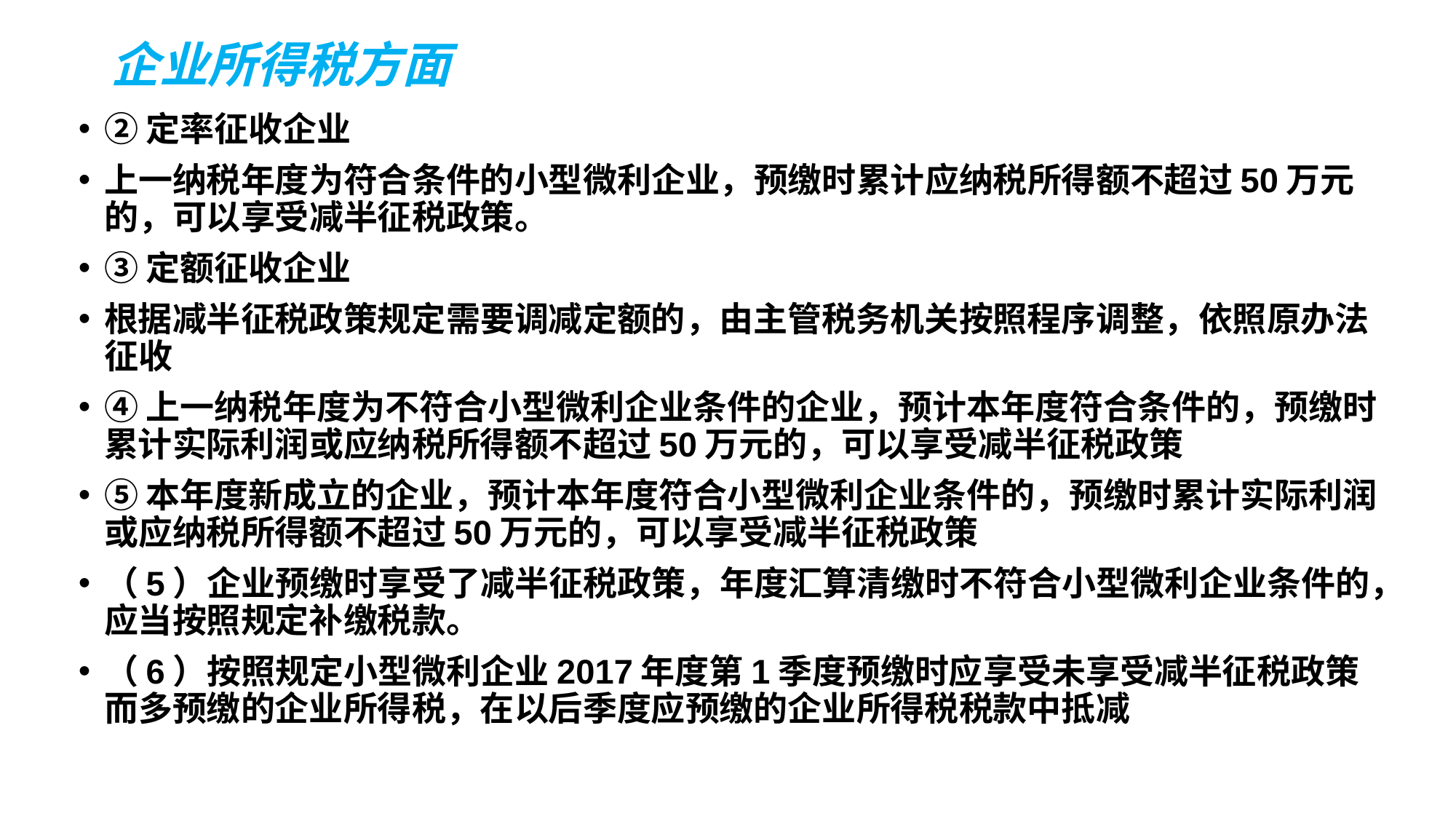

# 企业所得税方面
②定率征收企业
上一纳税年度为符合条件的小型微利企业，预缴时累计应纳税所得额不超过50万元的，可以享受减半征税政策。
③定额征收企业
根据减半征税政策规定需要调减定额的，由主管税务机关按照程序调整，依照原办法征收
④上一纳税年度为不符合小型微利企业条件的企业，预计本年度符合条件的，预缴时累计实际利润或应纳税所得额不超过50万元的，可以享受减半征税政策
⑤本年度新成立的企业，预计本年度符合小型微利企业条件的，预缴时累计实际利润或应纳税所得额不超过50万元的，可以享受减半征税政策
（5）企业预缴时享受了减半征税政策，年度汇算清缴时不符合小型微利企业条件的，应当按照规定补缴税款。
（6）按照规定小型微利企业2017年度第1季度预缴时应享受未享受减半征税政策而多预缴的企业所得税，在以后季度应预缴的企业所得税税款中抵减